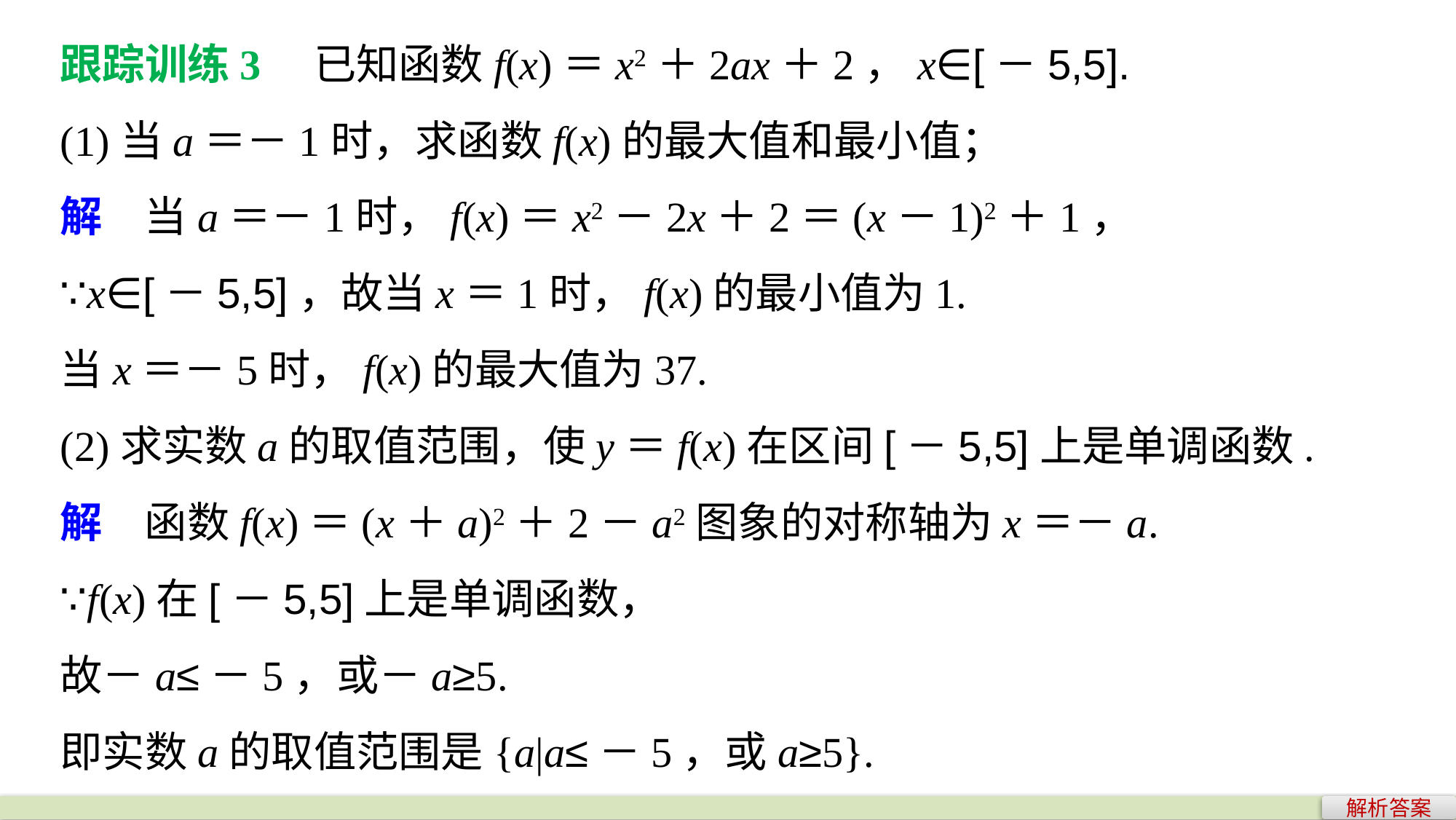

跟踪训练3　已知函数f(x)＝x2＋2ax＋2，x∈[－5,5].
(1)当a＝－1时，求函数f(x)的最大值和最小值；
解　当a＝－1时，f(x)＝x2－2x＋2＝(x－1)2＋1，
∵x∈[－5,5]，故当x＝1时，f(x)的最小值为1.
当x＝－5时，f(x)的最大值为37.
(2)求实数a的取值范围，使y＝f(x)在区间[－5,5]上是单调函数.
解　函数f(x)＝(x＋a)2＋2－a2图象的对称轴为x＝－a.
∵f(x)在[－5,5]上是单调函数，
故－a≤－5，或－a≥5.
即实数a的取值范围是{a|a≤－5，或a≥5}.
解析答案